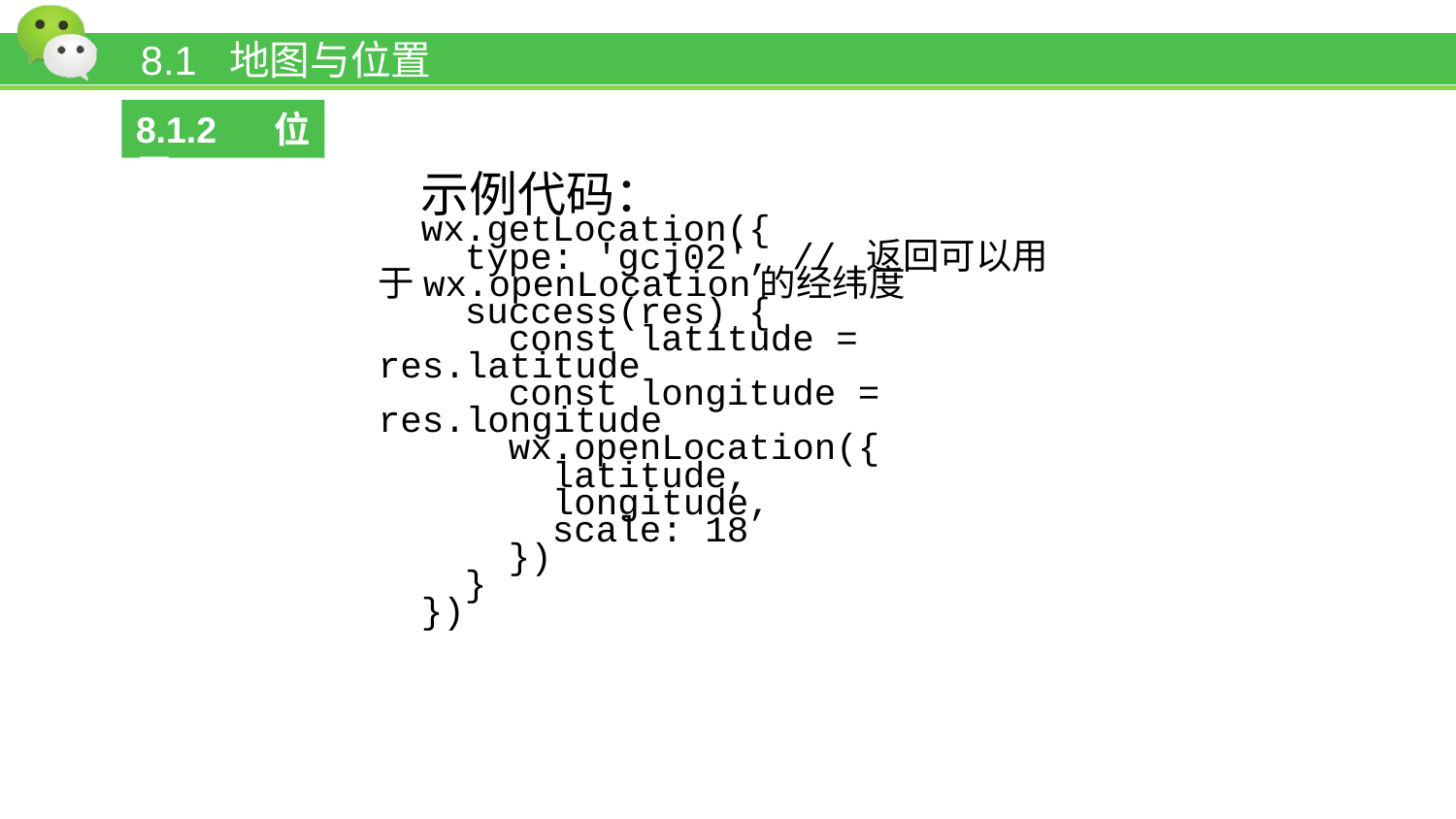

# 8.1  地图与位置
8.1.2  位置
示例代码：
wx.getLocation({
  type: 'gcj02', // 返回可以用于wx.openLocation的经纬度
  success(res) {
    const latitude = res.latitude
    const longitude = res.longitude
    wx.openLocation({
      latitude,
      longitude,
      scale: 18
    })
  }
})